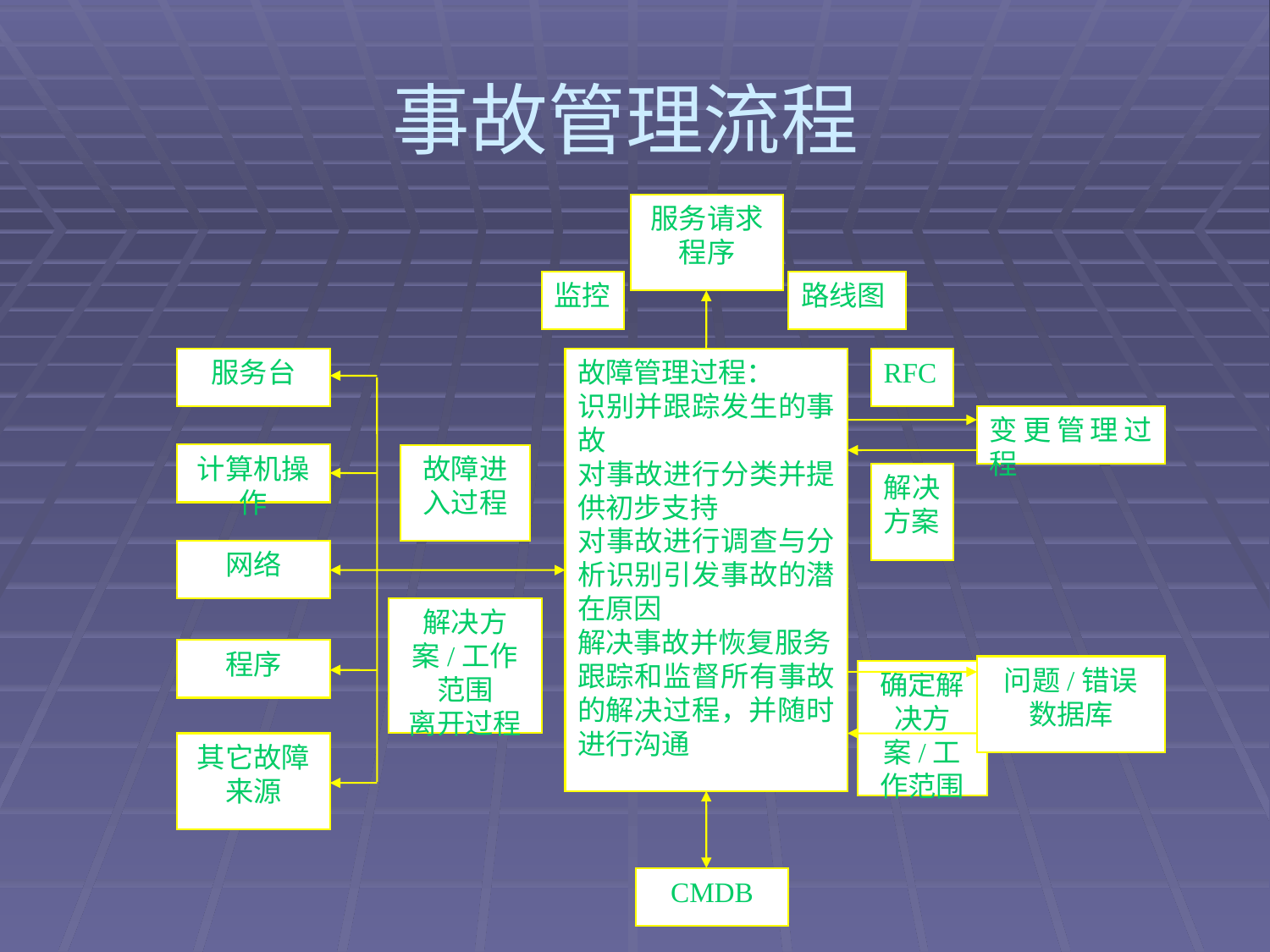

# 事故管理流程
服务请求
程序
监控
路线图

服务台
故障管理过程：
识别并跟踪发生的事故
对事故进行分类并提供初步支持
对事故进行调查与分析识别引发事故的潜在原因
解决事故并恢复服务
跟踪和监督所有事故的解决过程，并随时进行沟通
RFC

变更管理过程

计算机操作
故障进入过程

解决方案

网络

解决方案/工作范围
离开过程
程序
问题/错误
数据库
确定解决方案/工作范围

其它故障
来源

CMDB